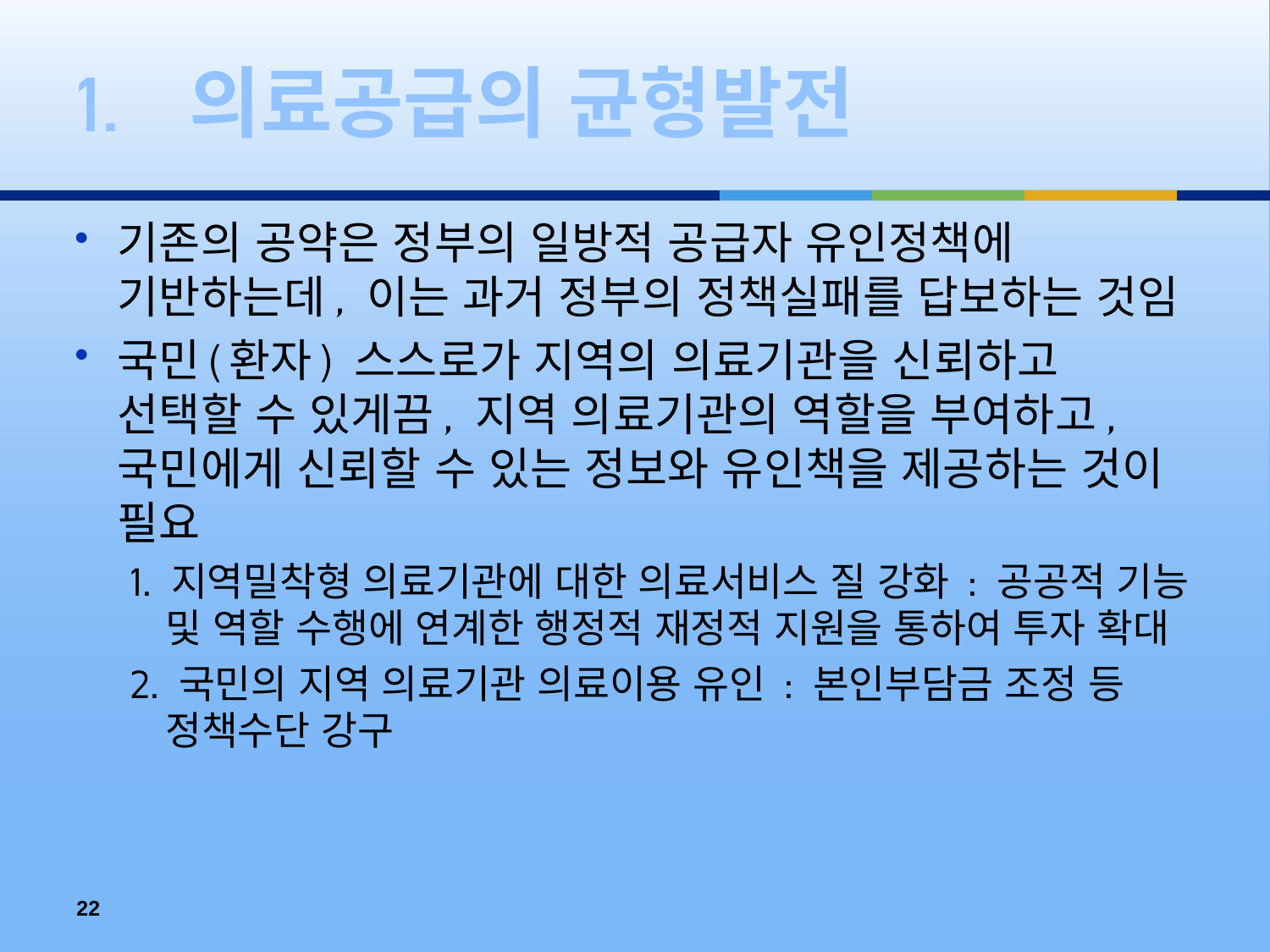

# 1.  의료공급의 균형발전
기존의 공약은 정부의 일방적 공급자 유인정책에 기반하는데, 이는 과거 정부의 정책실패를 답보하는 것임
국민(환자) 스스로가 지역의 의료기관을 신뢰하고 선택할 수 있게끔, 지역 의료기관의 역할을 부여하고, 국민에게 신뢰할 수 있는 정보와 유인책을 제공하는 것이 필요
1. 지역밀착형 의료기관에 대한 의료서비스 질 강화 : 공공적 기능 및 역할 수행에 연계한 행정적 재정적 지원을 통하여 투자 확대
2. 국민의 지역 의료기관 의료이용 유인 : 본인부담금 조정 등 정책수단 강구
22